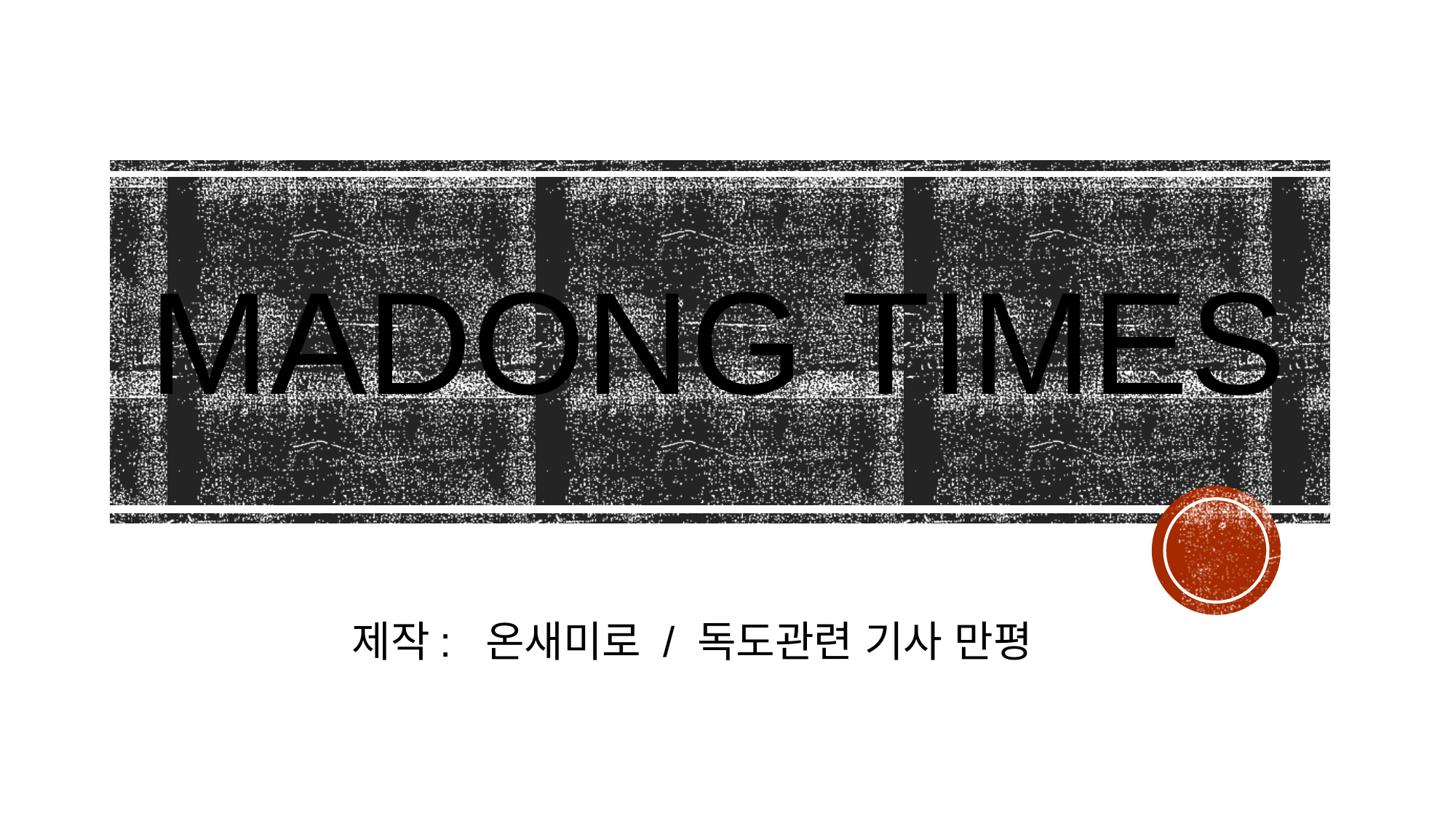

# MADONG TIMES
제작:  온새미로 / 독도관련 기사 만평